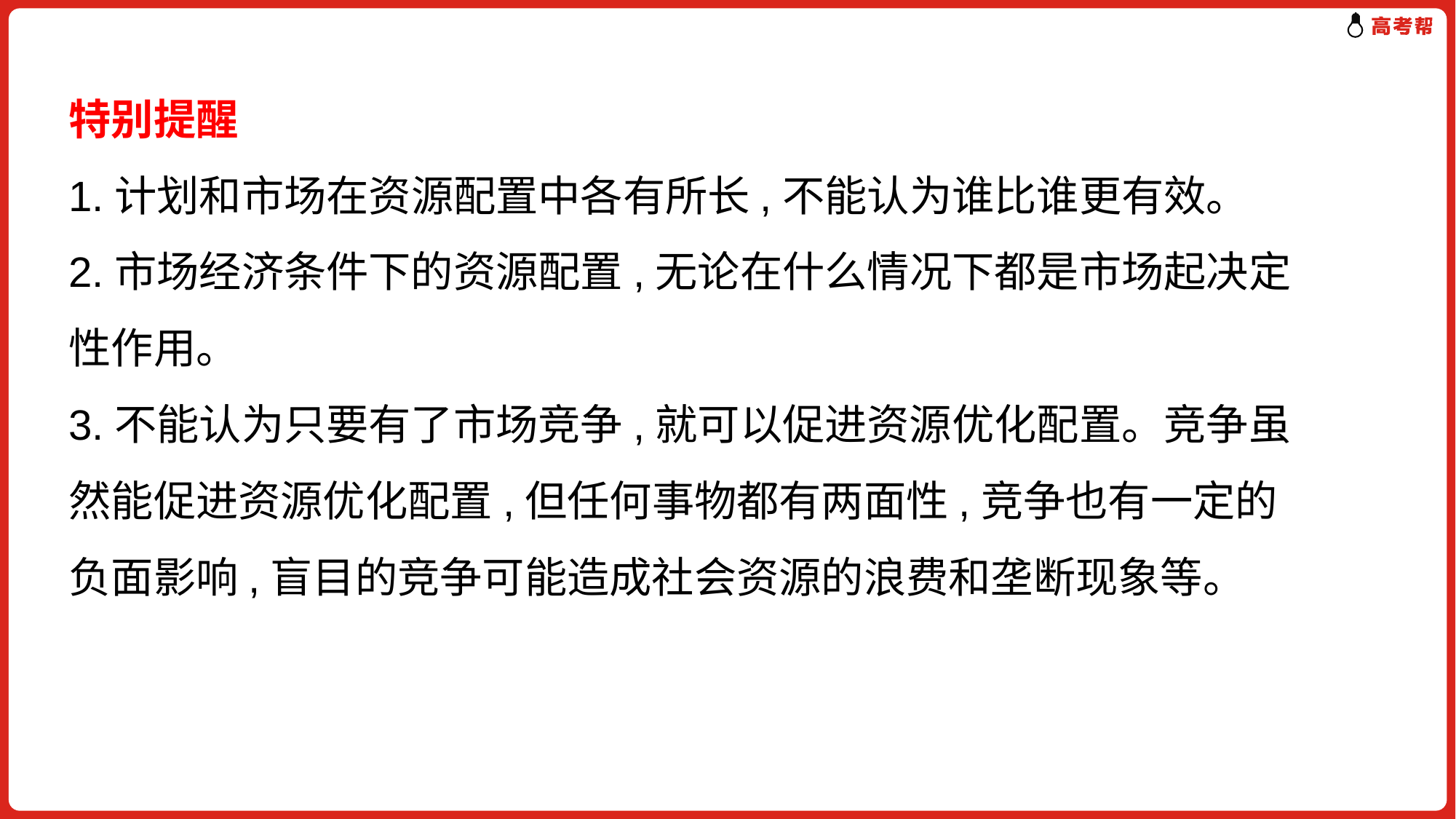

特别提醒
1.计划和市场在资源配置中各有所长,不能认为谁比谁更有效。
2.市场经济条件下的资源配置,无论在什么情况下都是市场起决定性作用。
3.不能认为只要有了市场竞争,就可以促进资源优化配置。竞争虽然能促进资源优化配置,但任何事物都有两面性,竞争也有一定的负面影响,盲目的竞争可能造成社会资源的浪费和垄断现象等。